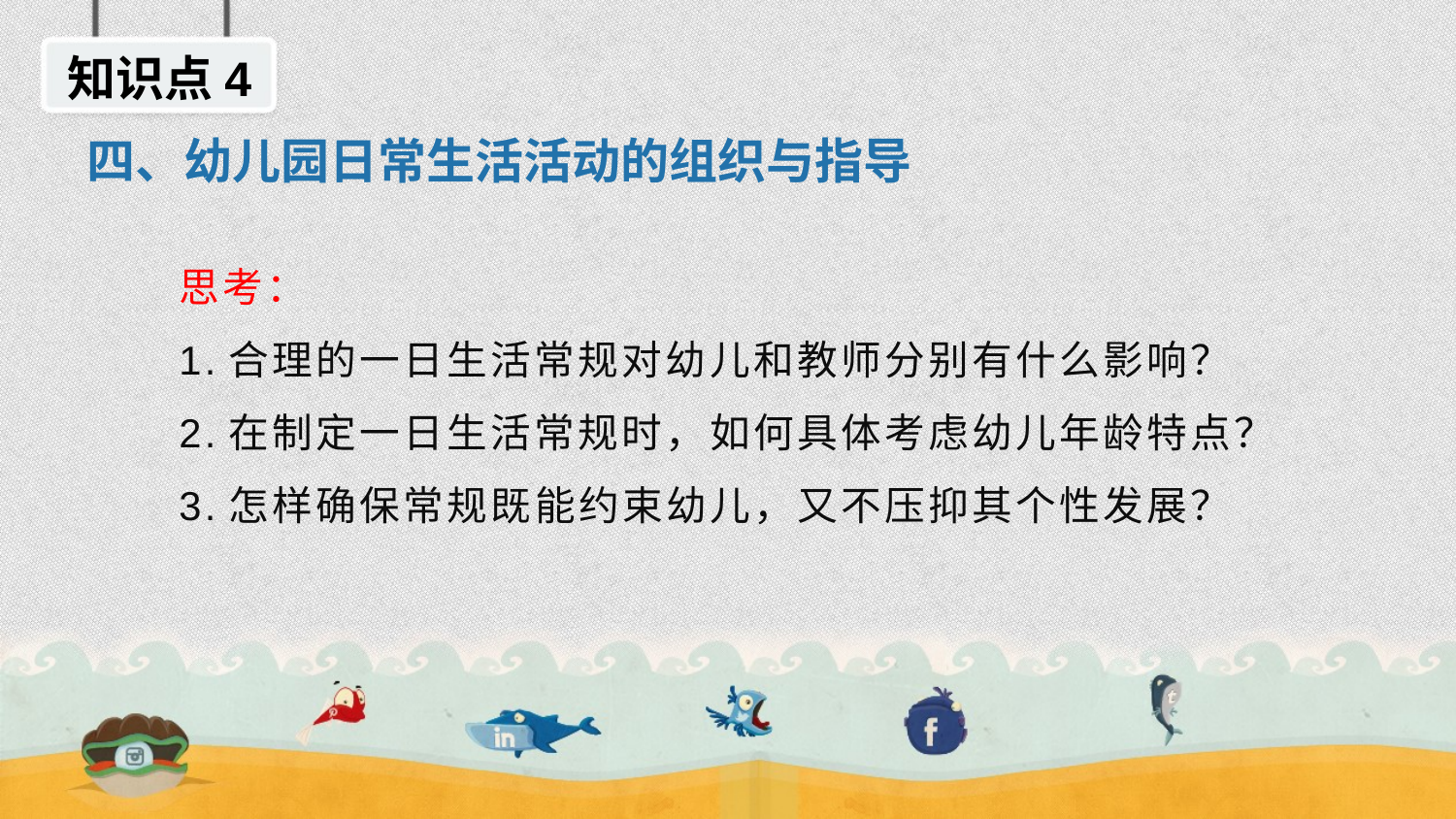

知识点4

四、幼儿园日常生活活动的组织与指导
思考：
1.合理的一日生活常规对幼儿和教师分别有什么影响？
2.在制定一日生活常规时，如何具体考虑幼儿年龄特点？
3.怎样确保常规既能约束幼儿，又不压抑其个性发展？